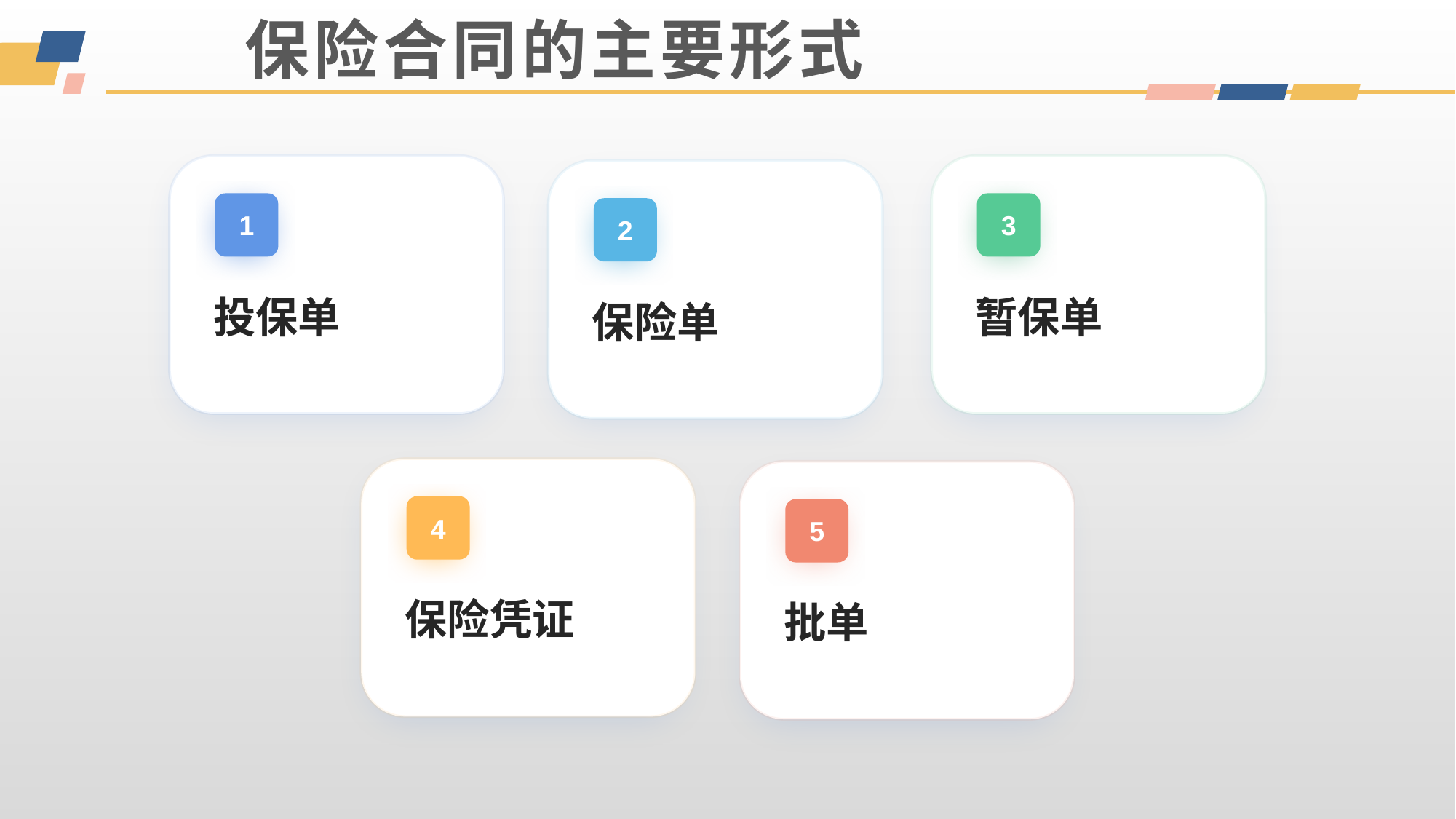

# 保险合同的主要形式

1
3
2
投保单
暂保单
保险单

4
5
保险凭证
批单